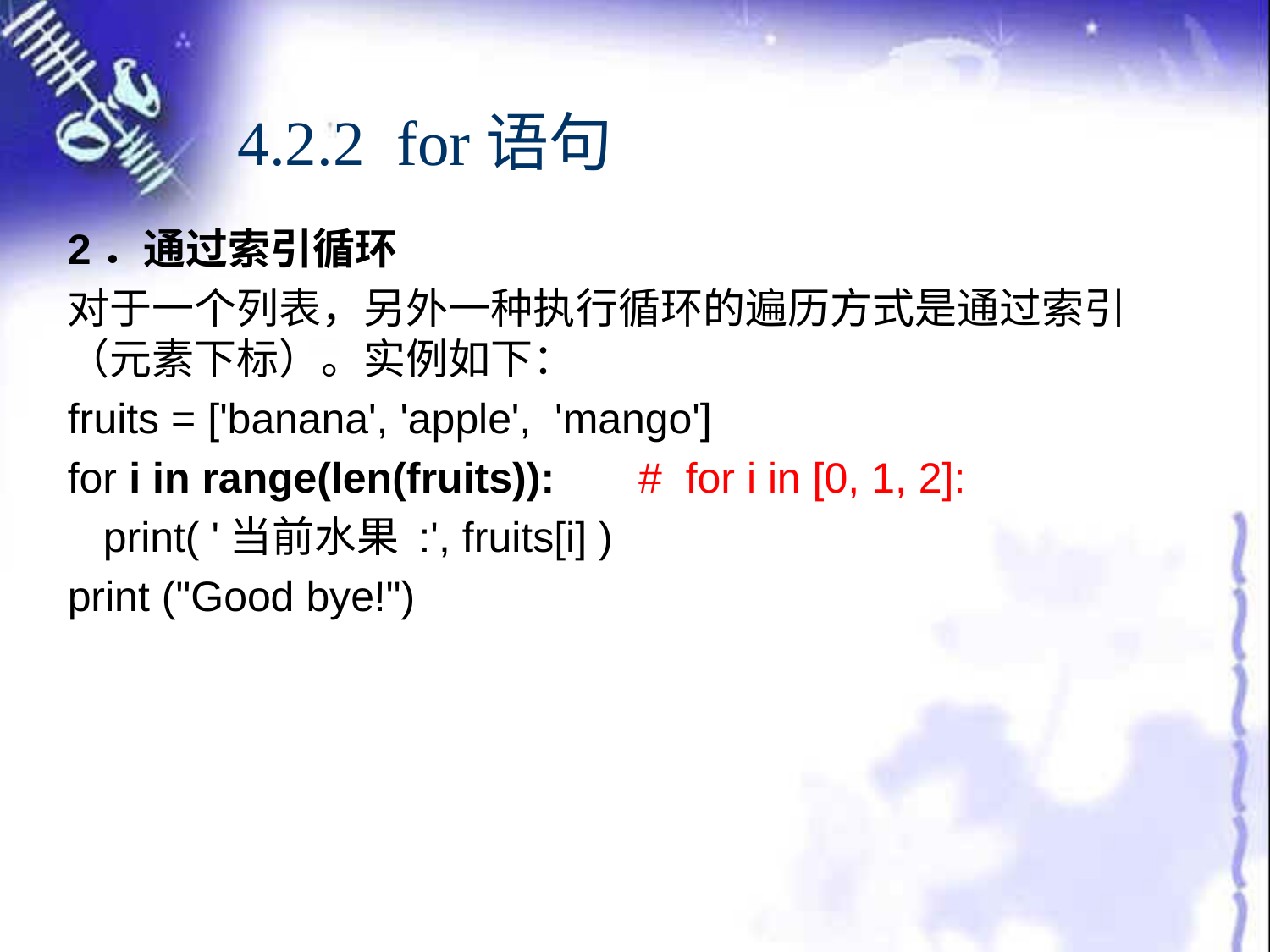

# 4.2.2  for语句
2．通过索引循环
对于一个列表，另外一种执行循环的遍历方式是通过索引（元素下标）。实例如下：
fruits = ['banana', 'apple',  'mango']
for i in range(len(fruits)):       #  for i in [0, 1, 2]:
   print( '当前水果 :', fruits[i] )
print ("Good bye!")